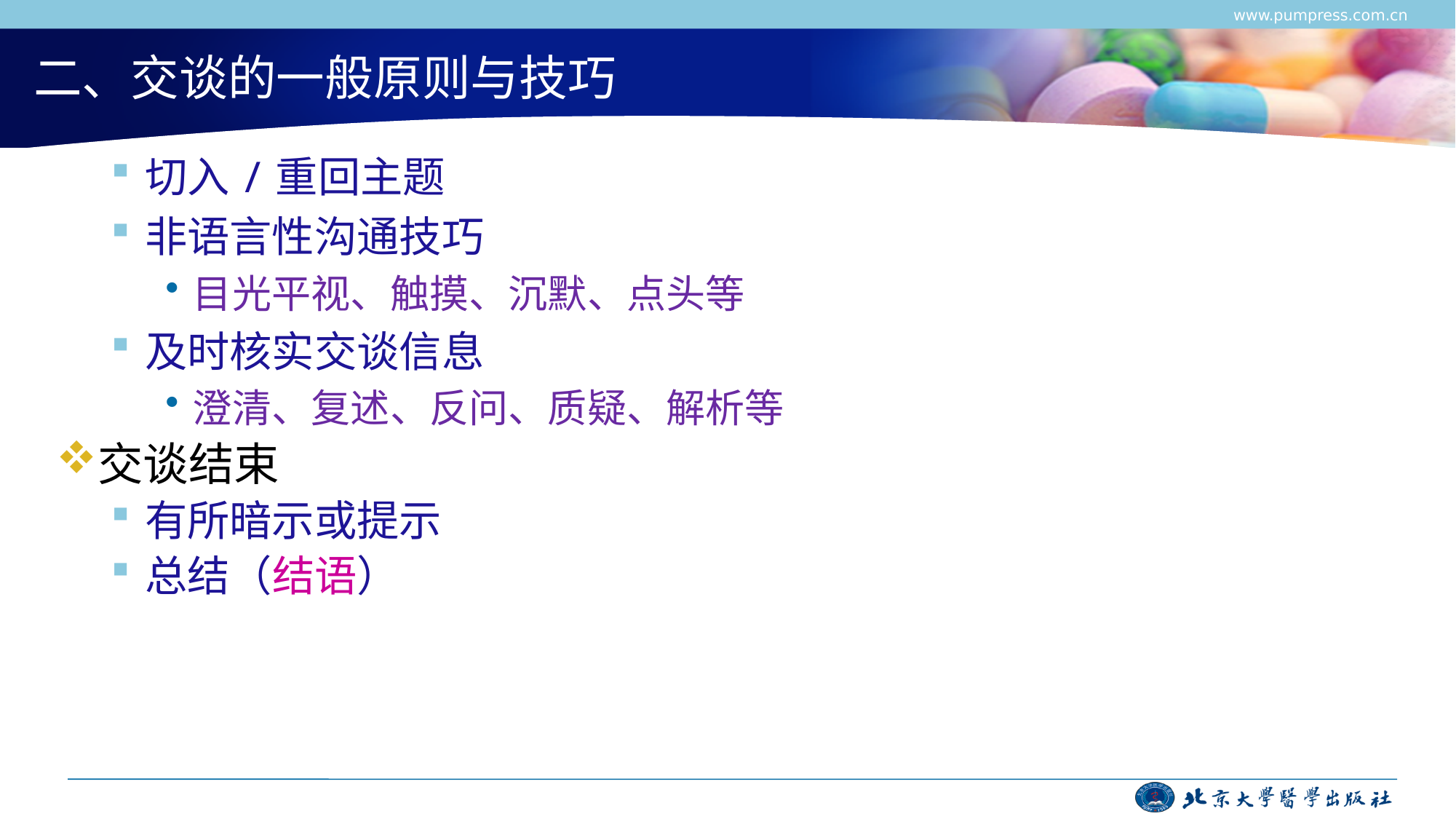

www.pumpress.com.cn
# 二、交谈的一般原则与技巧
切入/重回主题
非语言性沟通技巧
目光平视、触摸、沉默、点头等
及时核实交谈信息
澄清、复述、反问、质疑、解析等
交谈结束
有所暗示或提示
总结（结语）